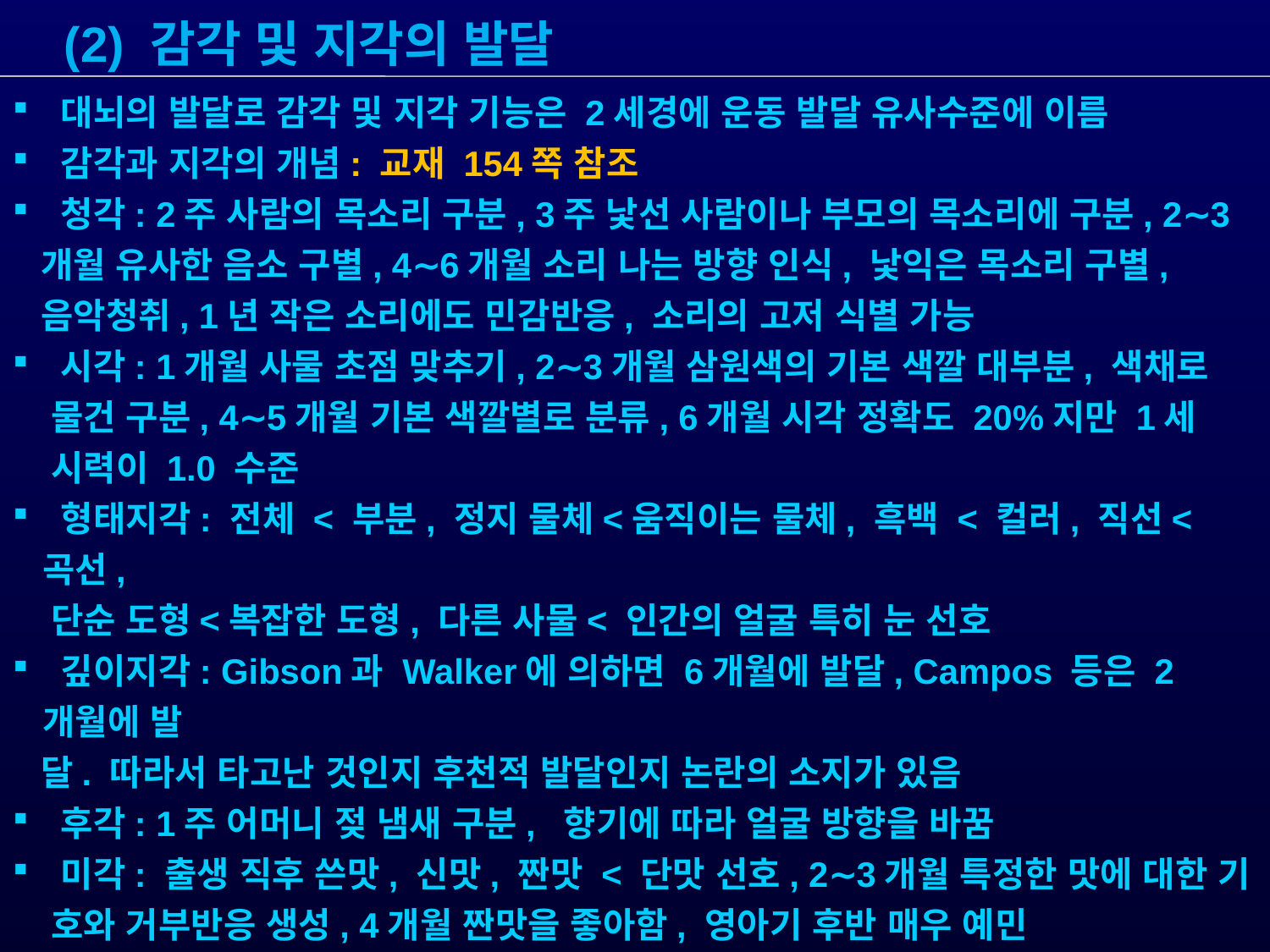

(2) 감각 및 지각의 발달
 대뇌의 발달로 감각 및 지각 기능은 2세경에 운동 발달 유사수준에 이름
 감각과 지각의 개념: 교재 154쪽 참조
 청각: 2주 사람의 목소리 구분, 3주 낯선 사람이나 부모의 목소리에 구분, 2∼3
  개월 유사한 음소 구별, 4∼6개월 소리 나는 방향 인식, 낯익은 목소리 구별,
  음악청취, 1년 작은 소리에도 민감반응, 소리의 고저 식별 가능
 시각: 1개월 사물 초점 맞추기, 2∼3개월 삼원색의 기본 색깔 대부분, 색채로
   물건 구분, 4∼5개월 기본 색깔별로 분류, 6개월 시각 정확도 20%지만 1세
   시력이 1.0 수준
 형태지각: 전체 < 부분, 정지 물체<움직이는 물체, 흑백 < 컬러, 직선< 곡선,
   단순 도형<복잡한 도형, 다른 사물< 인간의 얼굴 특히 눈 선호
 깊이지각: Gibson과 Walker에 의하면 6개월에 발달, Campos 등은 2개월에 발
  달. 따라서 타고난 것인지 후천적 발달인지 논란의 소지가 있음
 후각: 1주 어머니 젖 냄새 구분,  향기에 따라 얼굴 방향을 바꿈
 미각: 출생 직후 쓴맛, 신맛, 짠맛 < 단맛 선호, 2∼3개월 특정한 맛에 대한 기
   호와 거부반응 생성, 4개월 짠맛을 좋아함, 영아기 후반 매우 예민
 촉각: 출생 시에 입술과 혀는 발달, 6개월 촉각을 사용하여 주위 물체 탐색 시
   작, 1세 손의 감촉만으로도 익숙한 물체 인지